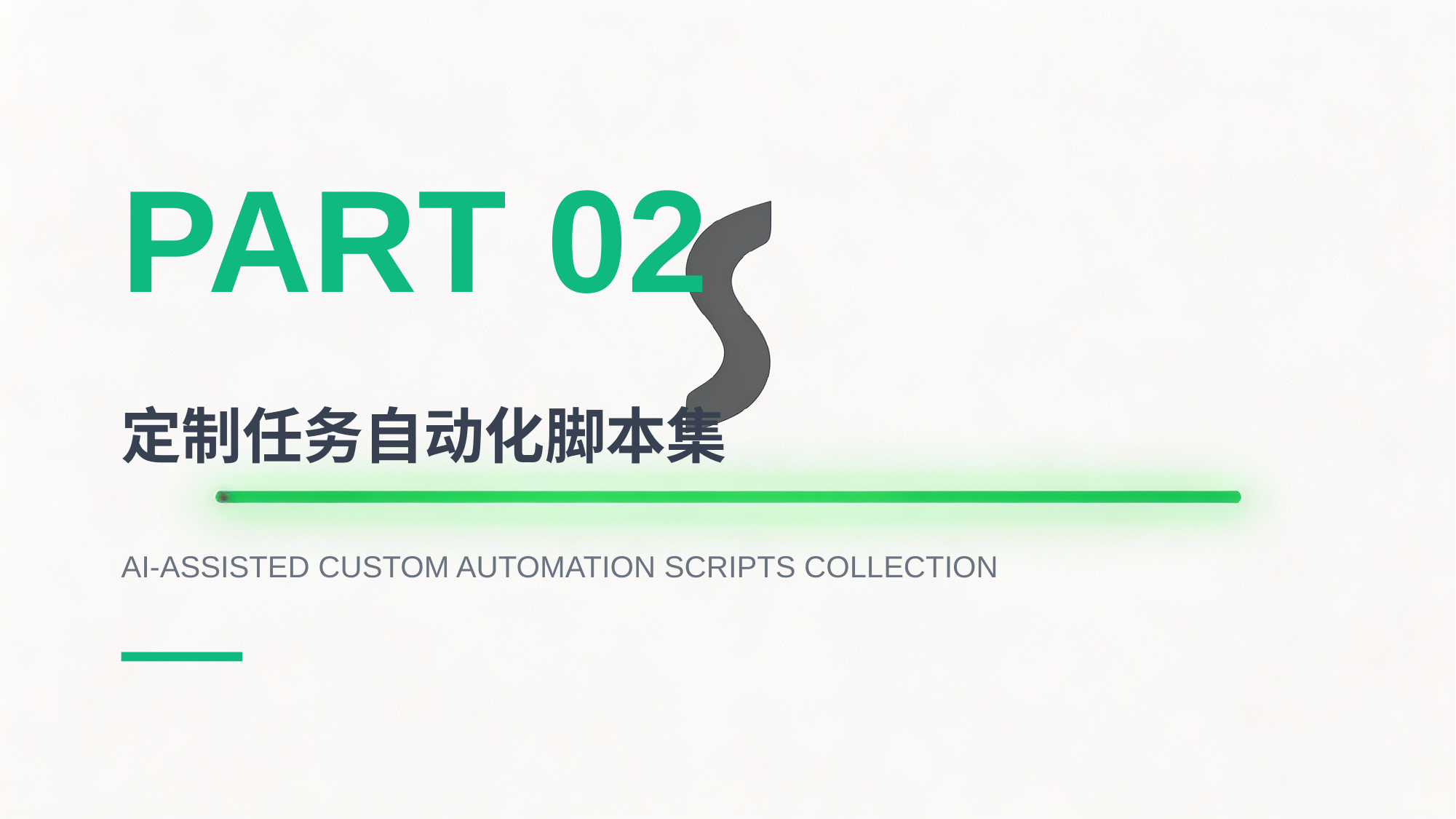

PART 02
定制任务自动化脚本集
AI-ASSISTED CUSTOM AUTOMATION SCRIPTS COLLECTION